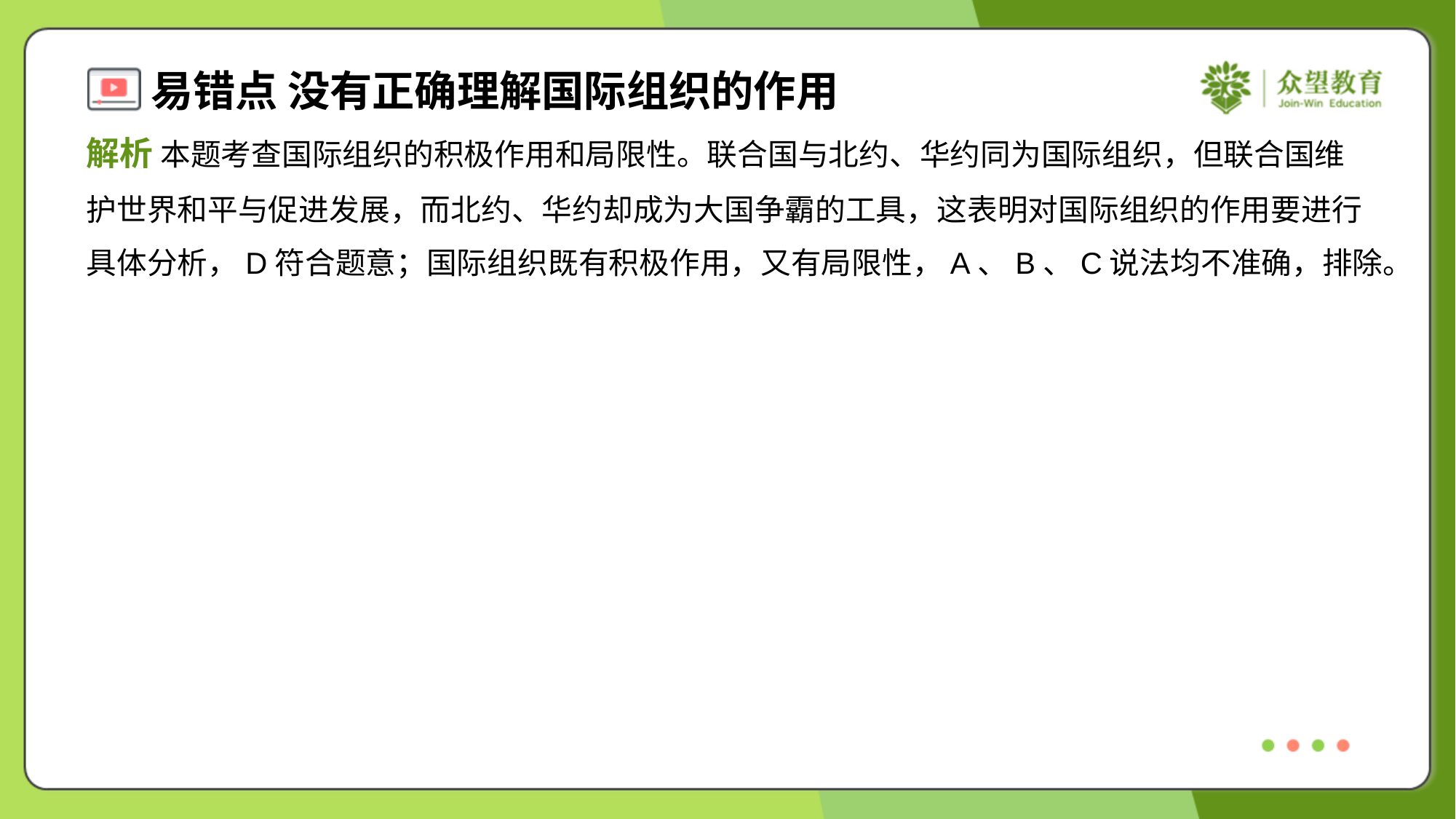

解析 本题考查国际组织的积极作用和局限性。联合国与北约、华约同为国际组织，但联合国维
护世界和平与促进发展，而北约、华约却成为大国争霸的工具，这表明对国际组织的作用要进行
具体分析，D符合题意；国际组织既有积极作用，又有局限性，A、B、C说法均不准确，排除。